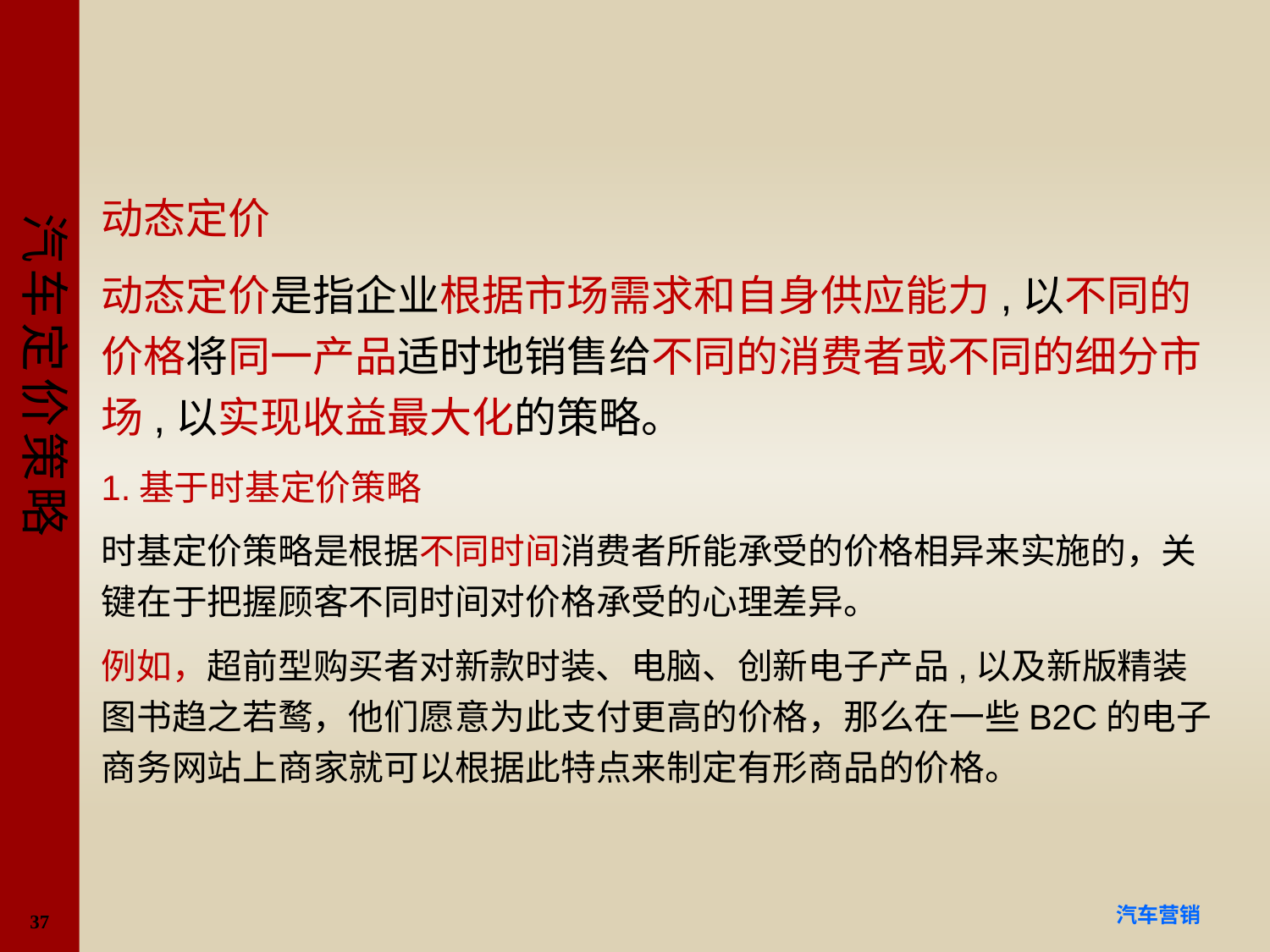

#
动态定价
动态定价是指企业根据市场需求和自身供应能力,以不同的价格将同一产品适时地销售给不同的消费者或不同的细分市场,以实现收益最大化的策略。
1.基于时基定价策略
时基定价策略是根据不同时间消费者所能承受的价格相异来实施的，关键在于把握顾客不同时间对价格承受的心理差异。
例如，超前型购买者对新款时装、电脑、创新电子产品,以及新版精装图书趋之若鹜，他们愿意为此支付更高的价格，那么在一些B2C的电子商务网站上商家就可以根据此特点来制定有形商品的价格。
37